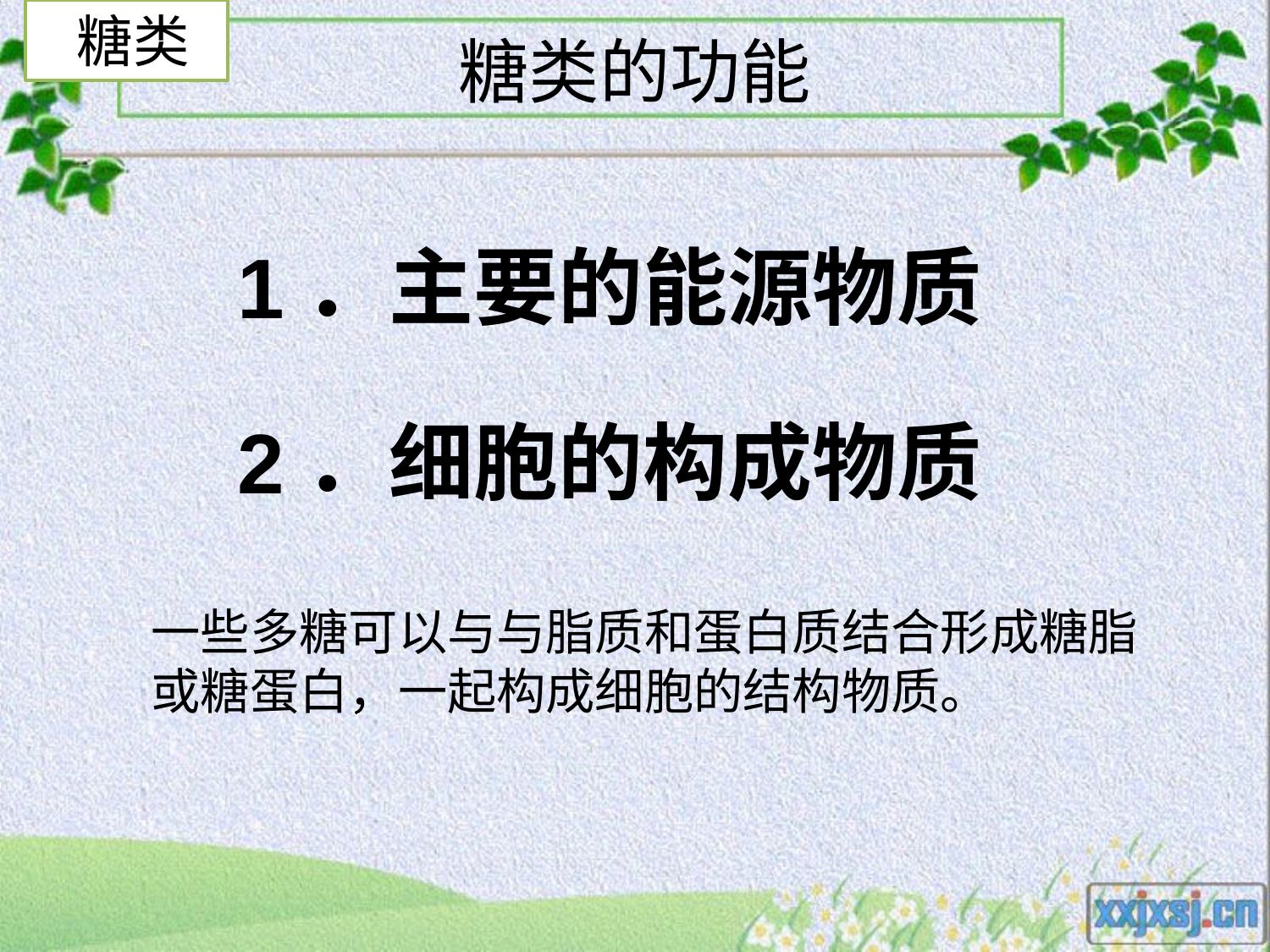

糖类
# 糖类的功能

1．主要的能源物质
2．细胞的构成物质
一些多糖可以与与脂质和蛋白质结合形成糖脂或糖蛋白，一起构成细胞的结构物质。